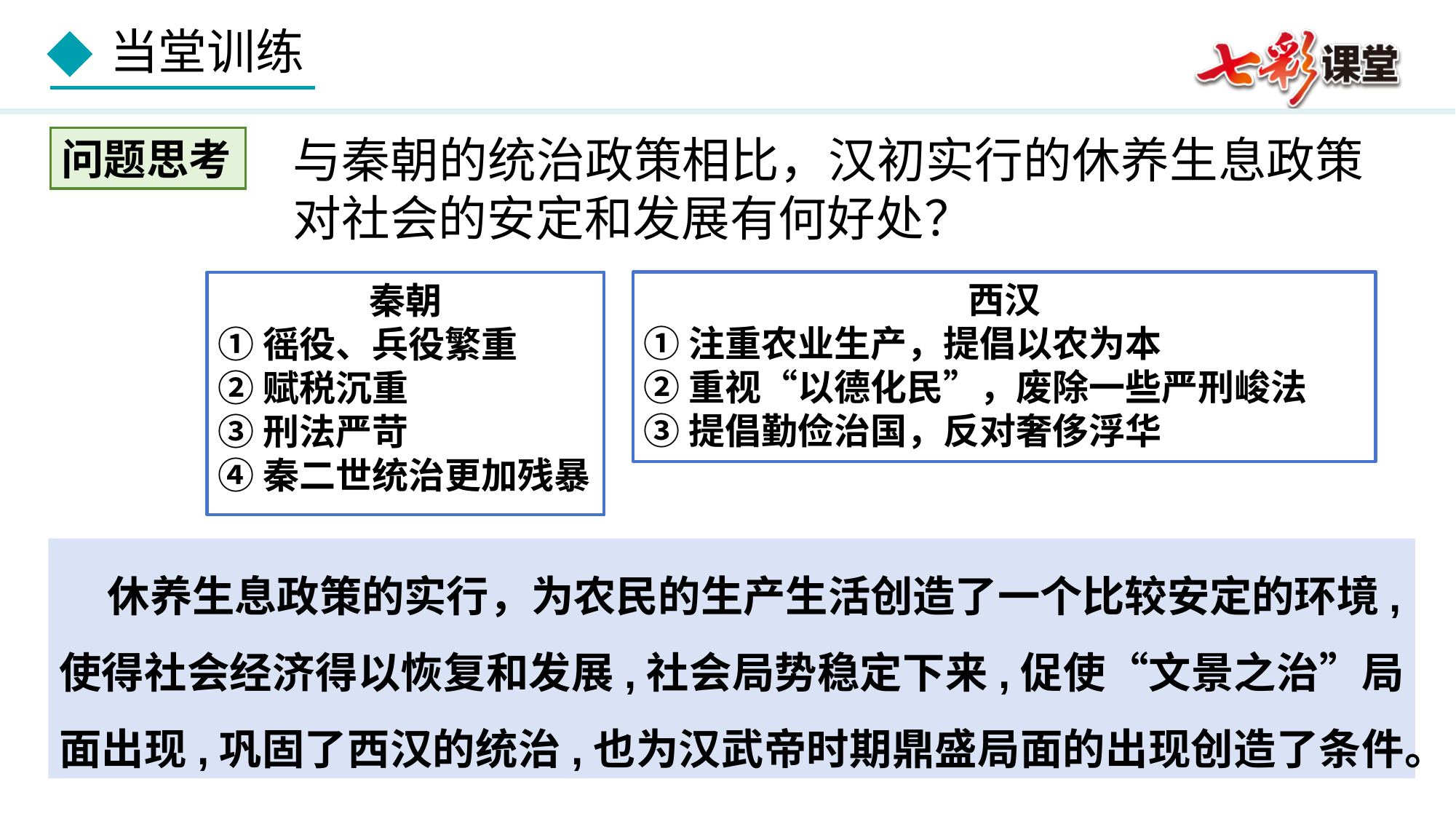

与秦朝的统治政策相比，汉初实行的休养生息政策对社会的安定和发展有何好处？
问题思考
西汉
①注重农业生产，提倡以农为本
②重视“以德化民”，废除一些严刑峻法
③提倡勤俭治国，反对奢侈浮华
秦朝
①徭役、兵役繁重
②赋税沉重
③刑法严苛
④秦二世统治更加残暴
    休养生息政策的实行，为农民的生产生活创造了一个比较安定的环境,使得社会经济得以恢复和发展,社会局势稳定下来,促使“文景之治”局面出现,巩固了西汉的统治,也为汉武帝时期鼎盛局面的出现创造了条件。